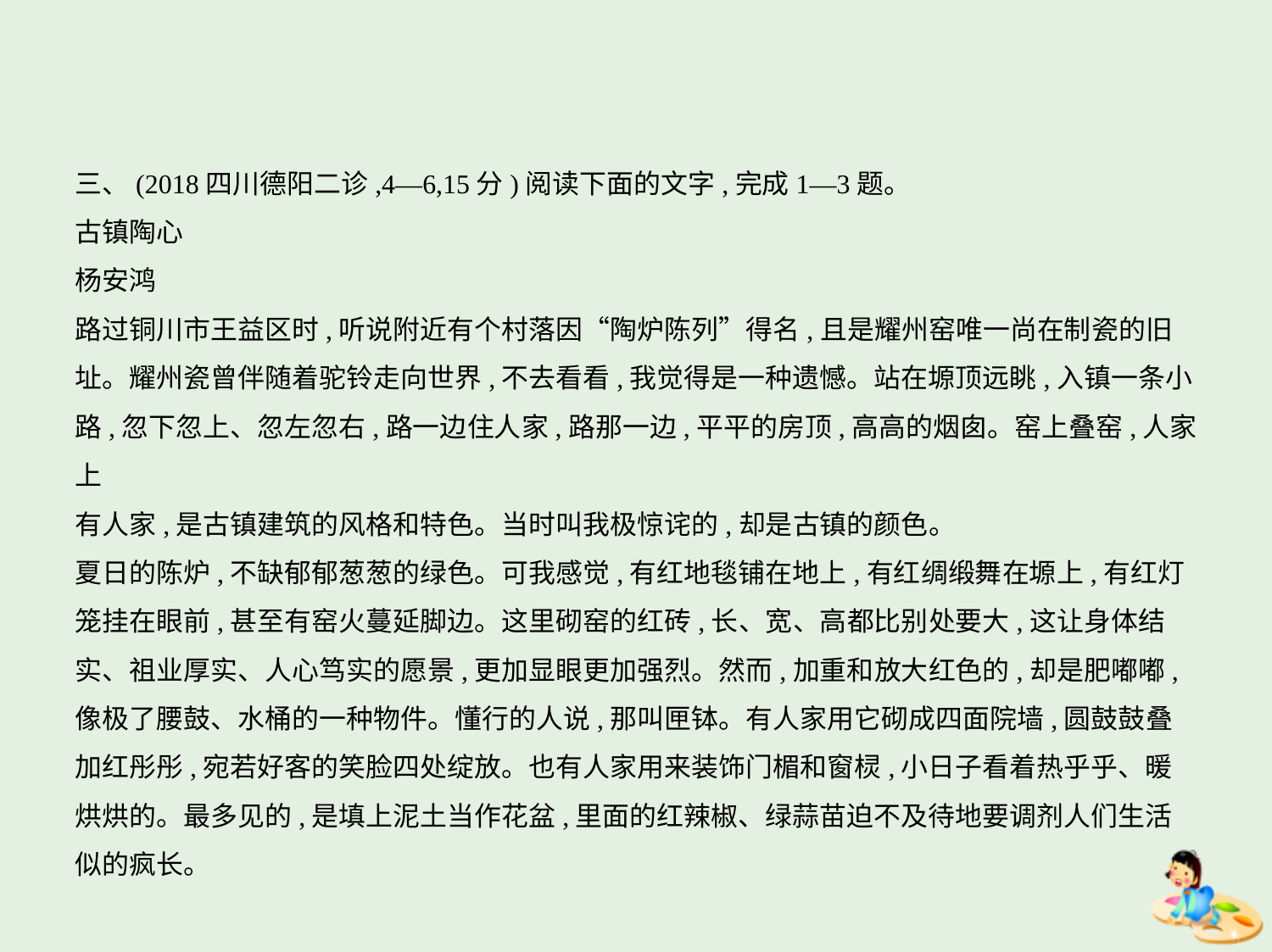

三、(2018四川德阳二诊,4—6,15分)阅读下面的文字,完成1—3题。
古镇陶心
杨安鸿
路过铜川市王益区时,听说附近有个村落因“陶炉陈列”得名,且是耀州窑唯一尚在制瓷的旧
址。耀州瓷曾伴随着驼铃走向世界,不去看看,我觉得是一种遗憾。站在塬顶远眺,入镇一条小
路,忽下忽上、忽左忽右,路一边住人家,路那一边,平平的房顶,高高的烟囱。窑上叠窑,人家上
有人家,是古镇建筑的风格和特色。当时叫我极惊诧的,却是古镇的颜色。
夏日的陈炉,不缺郁郁葱葱的绿色。可我感觉,有红地毯铺在地上,有红绸缎舞在塬上,有红灯
笼挂在眼前,甚至有窑火蔓延脚边。这里砌窑的红砖,长、宽、高都比别处要大,这让身体结
实、祖业厚实、人心笃实的愿景,更加显眼更加强烈。然而,加重和放大红色的,却是肥嘟嘟,
像极了腰鼓、水桶的一种物件。懂行的人说,那叫匣钵。有人家用它砌成四面院墙,圆鼓鼓叠
加红彤彤,宛若好客的笑脸四处绽放。也有人家用来装饰门楣和窗棂,小日子看着热乎乎、暖
烘烘的。最多见的,是填上泥土当作花盆,里面的红辣椒、绿蒜苗迫不及待地要调剂人们生活
似的疯长。